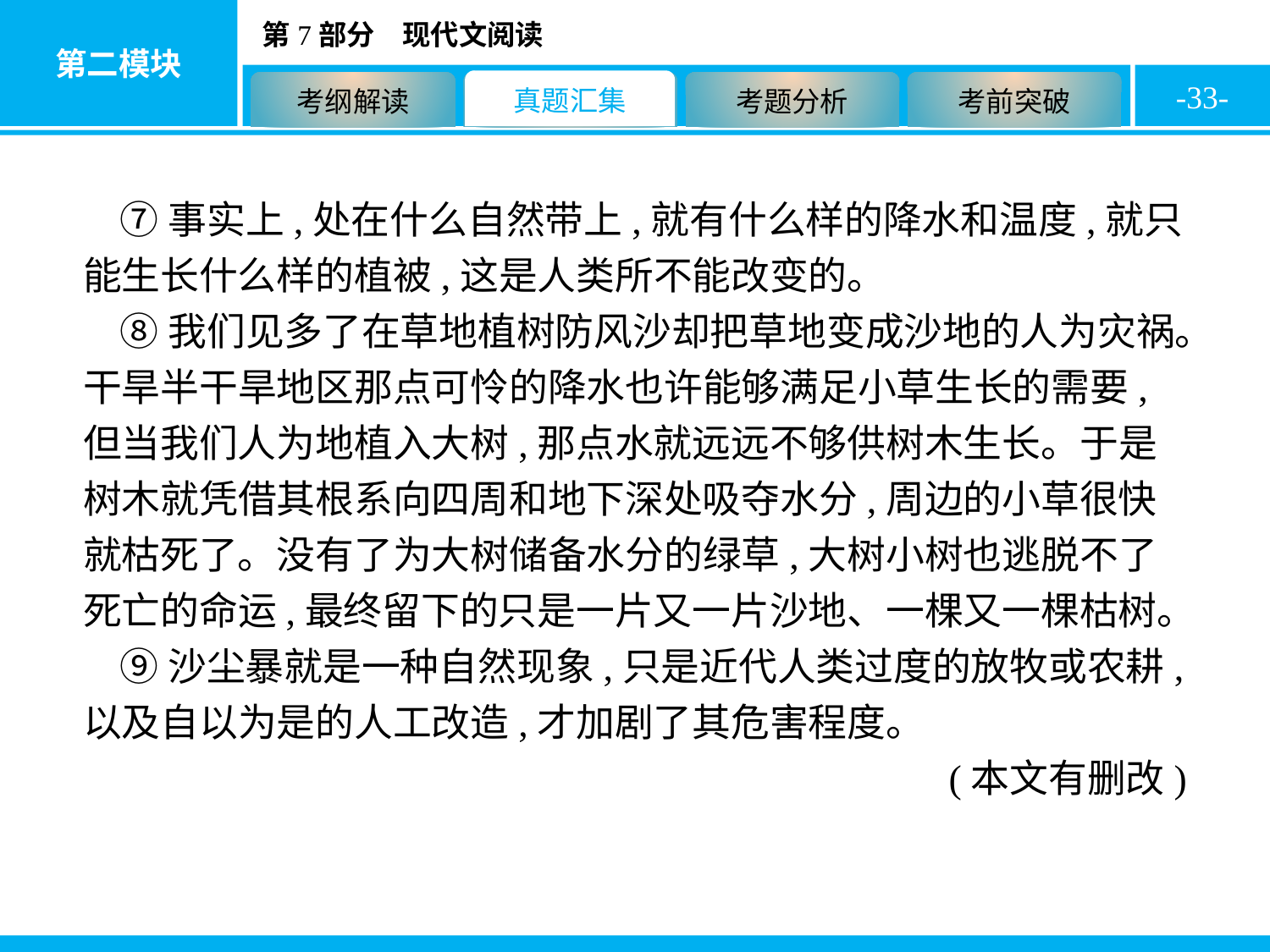

-33-
⑦事实上,处在什么自然带上,就有什么样的降水和温度,就只能生长什么样的植被,这是人类所不能改变的。
⑧我们见多了在草地植树防风沙却把草地变成沙地的人为灾祸。干旱半干旱地区那点可怜的降水也许能够满足小草生长的需要,但当我们人为地植入大树,那点水就远远不够供树木生长。于是树木就凭借其根系向四周和地下深处吸夺水分,周边的小草很快就枯死了。没有了为大树储备水分的绿草,大树小树也逃脱不了死亡的命运,最终留下的只是一片又一片沙地、一棵又一棵枯树。
⑨沙尘暴就是一种自然现象,只是近代人类过度的放牧或农耕,以及自以为是的人工改造,才加剧了其危害程度。
(本文有删改)